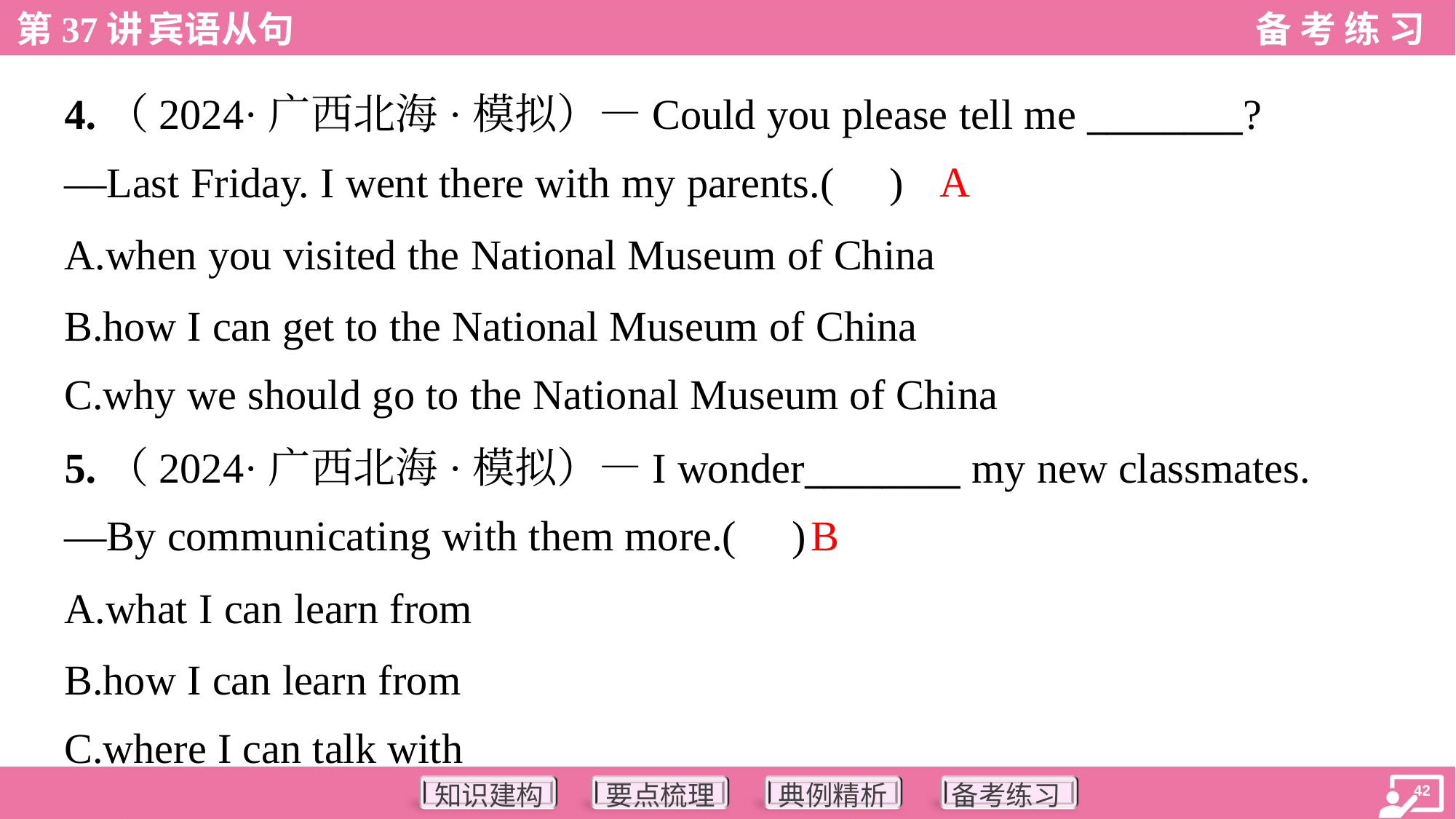

4.（2024·广西北海·模拟）—Could you please tell me ________?
—Last Friday. I went there with my parents.(     )
A
A.when you visited the National Museum of China
B.how I can get to the National Museum of China
C.why we should go to the National Museum of China
5.（2024·广西北海·模拟）—I wonder________ my new classmates.
—By communicating with them more.(     )
B
A.what I can learn from
B.how I can learn from
C.where I can talk with